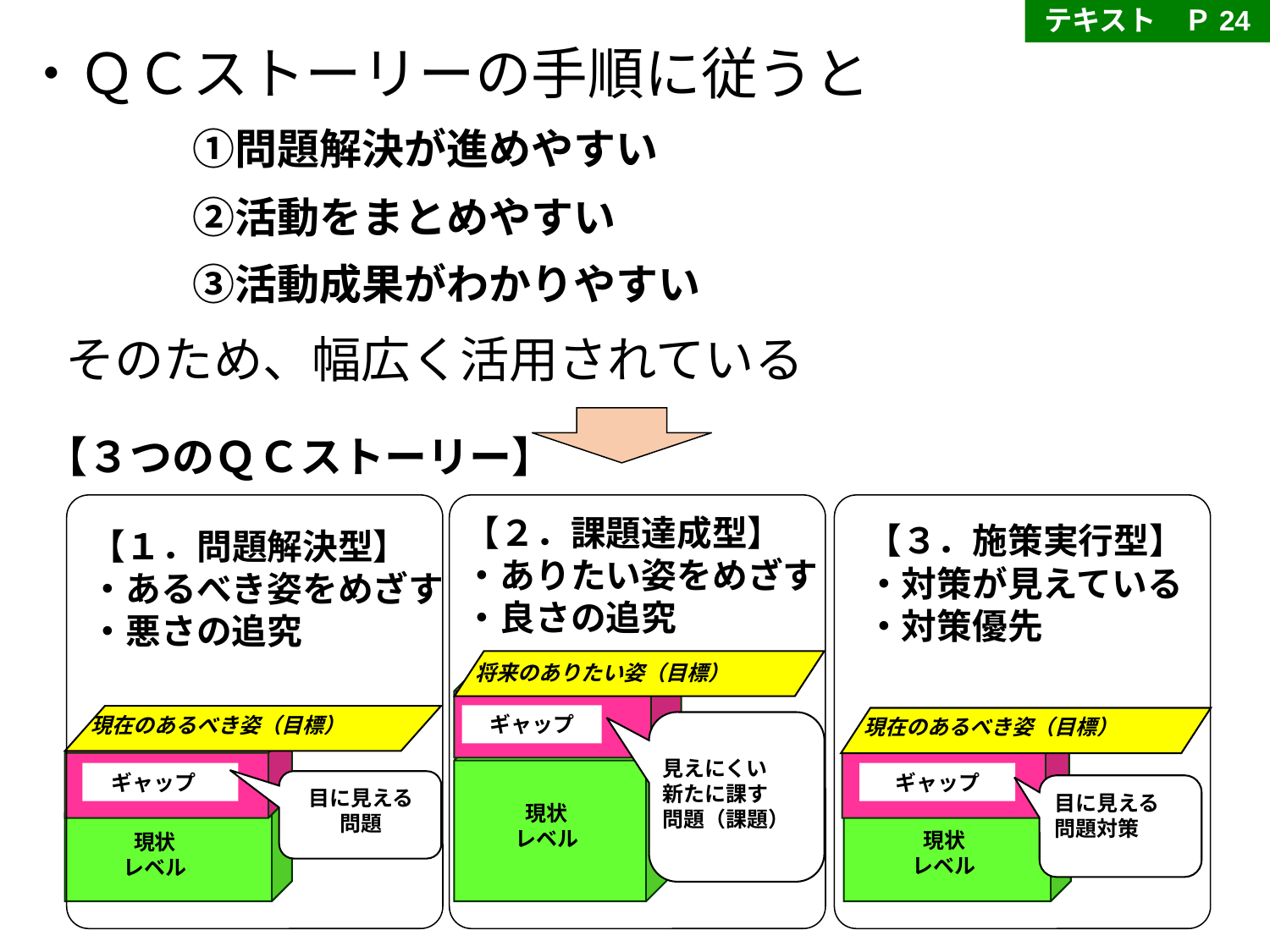

テキスト　Ｐ24
・ＱＣストーリーの手順に従うと
　　　　①問題解決が進めやすい
　　　　②活動をまとめやすい
　　　　③活動成果がわかりやすい
　そのため、幅広く活用されている

【３つのＱＣストーリー】

【２．課題達成型】
・ありたい姿をめざす
・良さの追究
【３．施策実行型】
・対策が見えている
・対策優先
【１．問題解決型】
・あるべき姿をめざす
・悪さの追究

将来のありたい姿（目標）

ギャップ

現在のあるべき姿（目標）
現在のあるべき姿（目標）

見えにくい
新たに課す
問題（課題）

目に見える
問題

目に見える
問題対策
ギャップ
ギャップ

現状
レベル
現状
レベル
現状
レベル